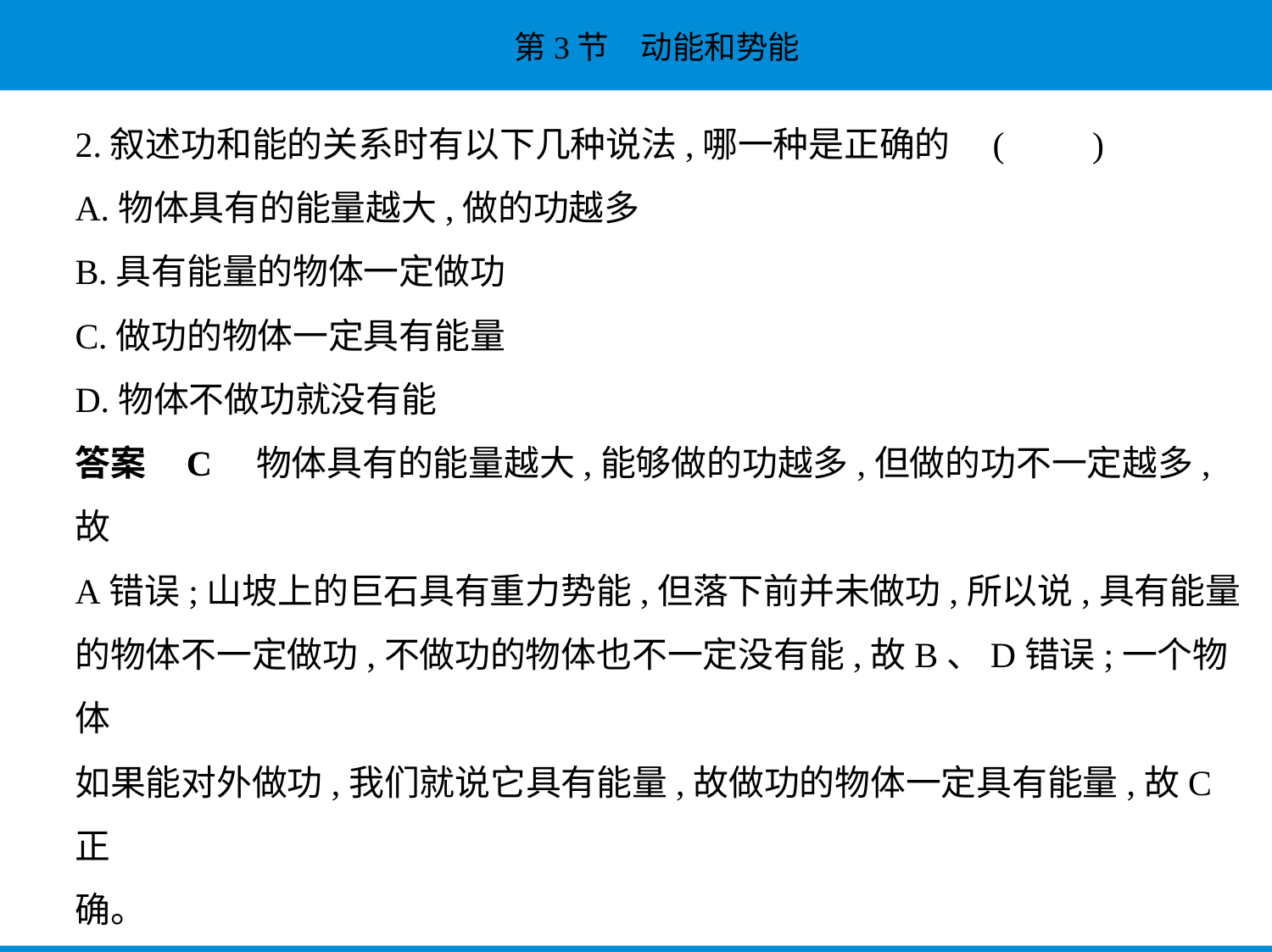

2.叙述功和能的关系时有以下几种说法,哪一种是正确的 (　　)
A.物体具有的能量越大,做的功越多
B.具有能量的物体一定做功
C.做功的物体一定具有能量
D.物体不做功就没有能
答案    C　物体具有的能量越大,能够做的功越多,但做的功不一定越多,故
A错误;山坡上的巨石具有重力势能,但落下前并未做功,所以说,具有能量
的物体不一定做功,不做功的物体也不一定没有能,故B、D错误;一个物体
如果能对外做功,我们就说它具有能量,故做功的物体一定具有能量,故C正
确。